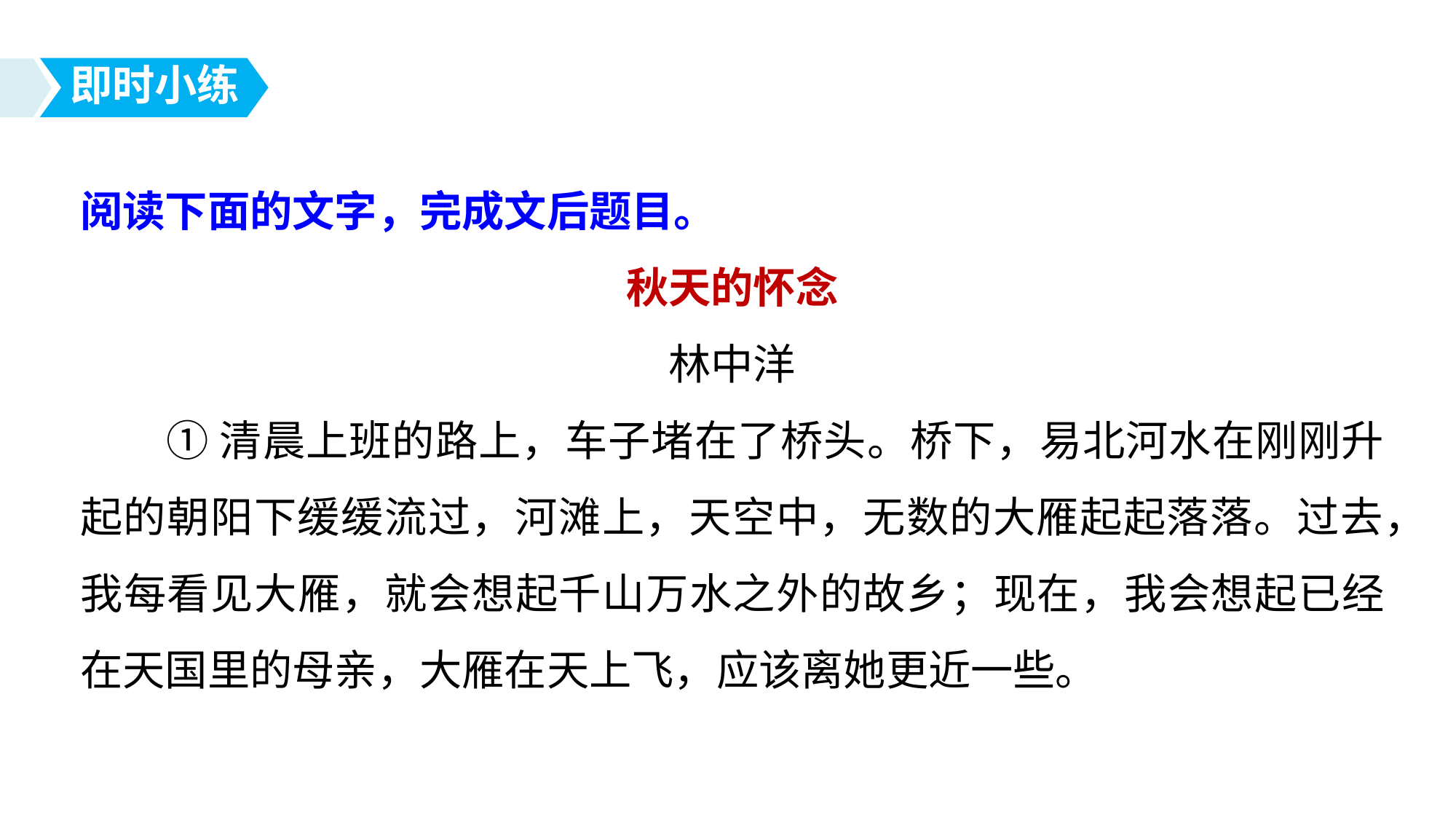

即时小练

阅读下面的文字，完成文后题目。
秋天的怀念
林中洋
①清晨上班的路上，车子堵在了桥头。桥下，易北河水在刚刚升起的朝阳下缓缓流过，河滩上，天空中，无数的大雁起起落落。过去，我每看见大雁，就会想起千山万水之外的故乡；现在，我会想起已经在天国里的母亲，大雁在天上飞，应该离她更近一些。